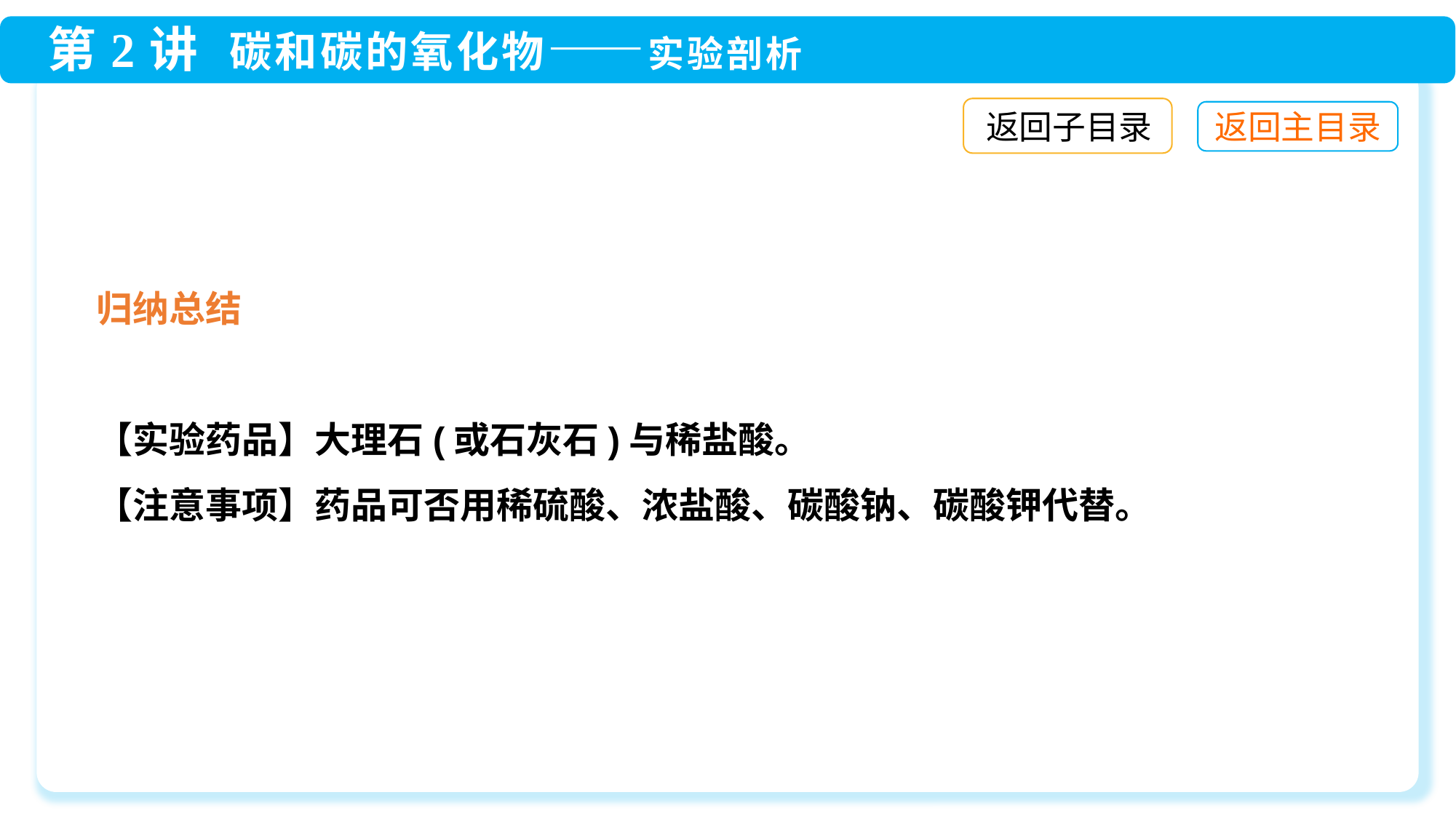

返回子目录
归纳总结

【实验药品】大理石(或石灰石)与稀盐酸。
【注意事项】药品可否用稀硫酸、浓盐酸、碳酸钠、碳酸钾代替。